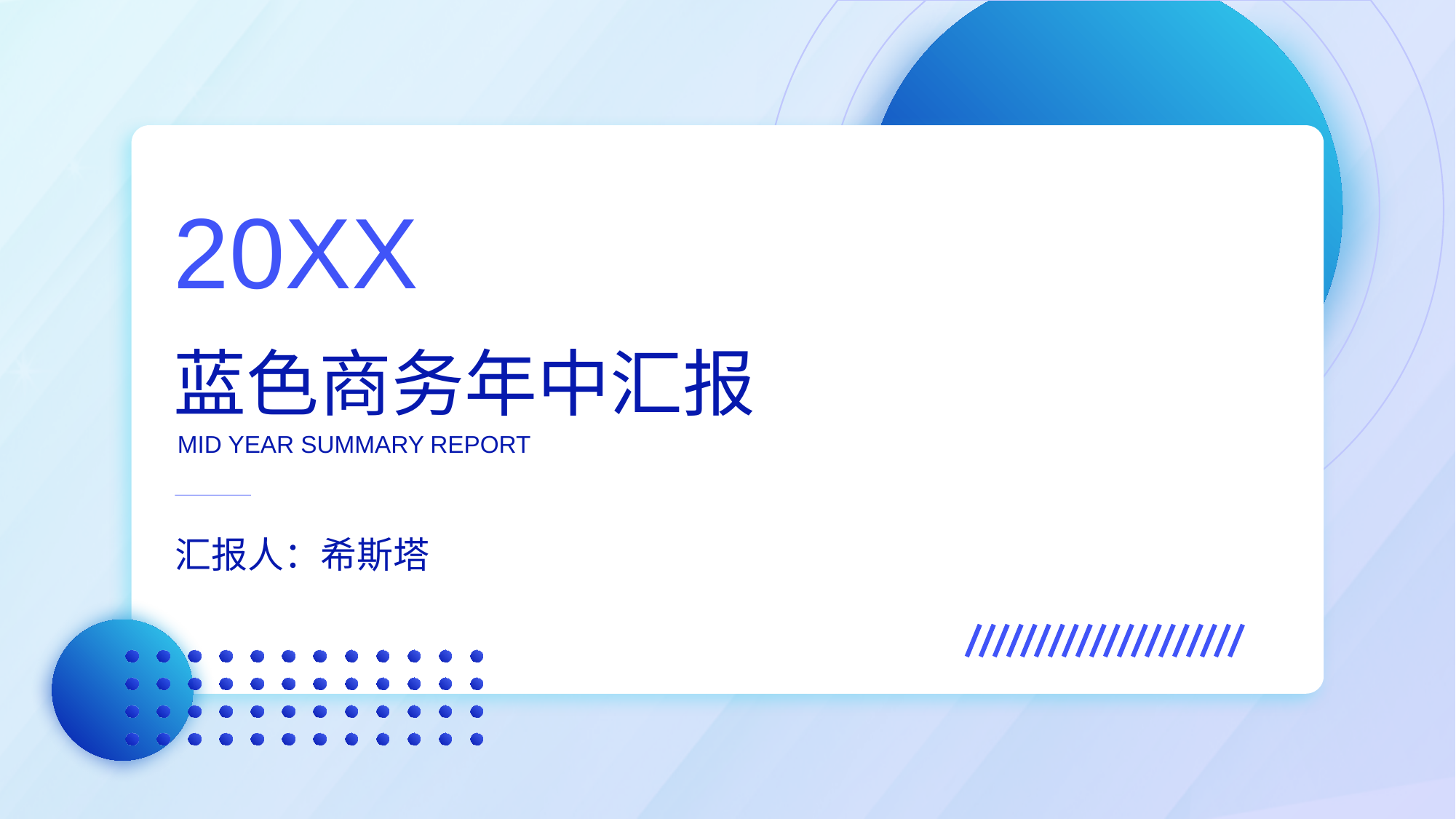

20XX
蓝色商务年中汇报
MID YEAR SUMMARY REPORT
汇报人：希斯塔